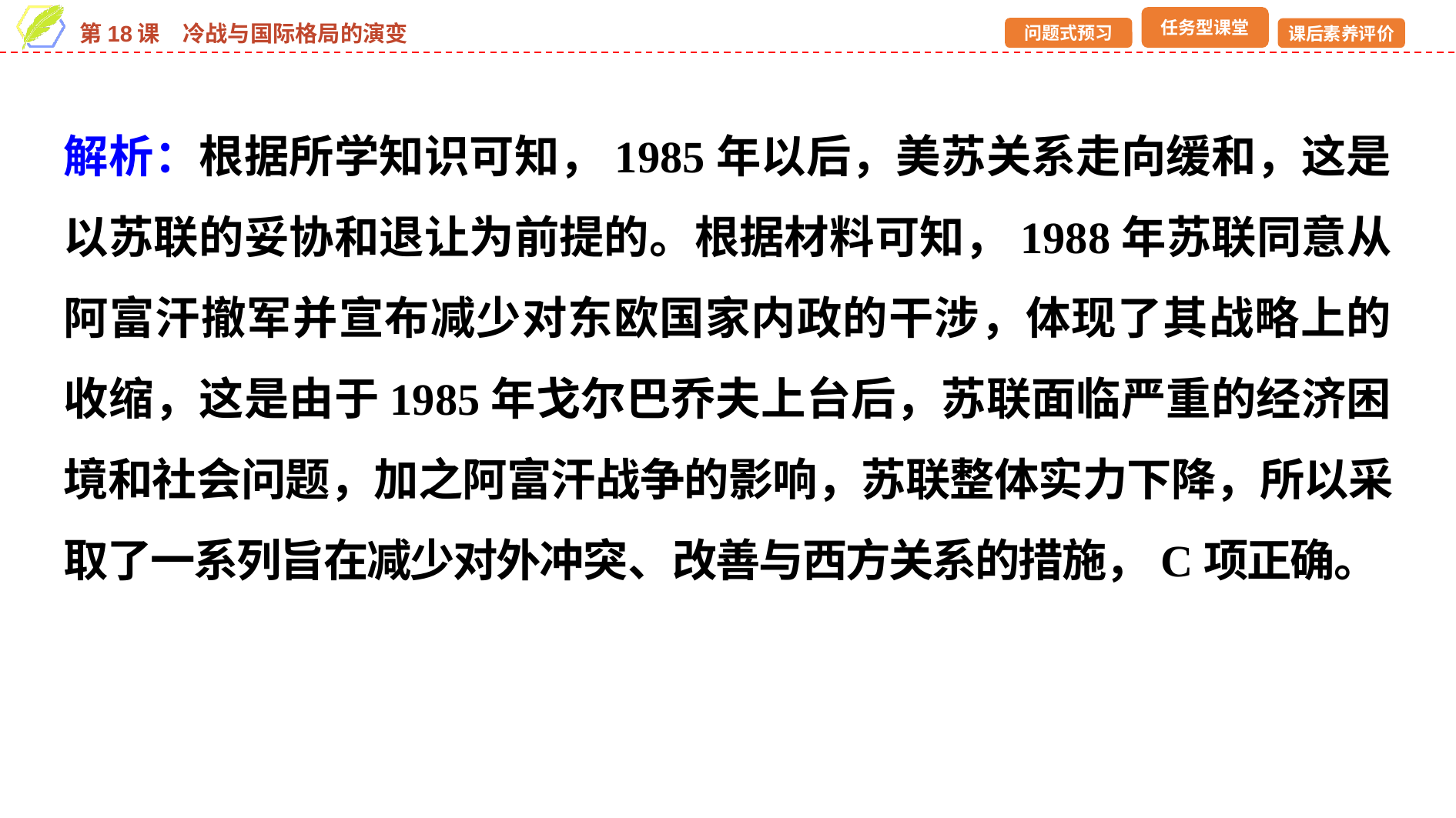

解析：根据所学知识可知，1985年以后，美苏关系走向缓和，这是以苏联的妥协和退让为前提的。根据材料可知，1988年苏联同意从阿富汗撤军并宣布减少对东欧国家内政的干涉，体现了其战略上的收缩，这是由于1985年戈尔巴乔夫上台后，苏联面临严重的经济困境和社会问题，加之阿富汗战争的影响，苏联整体实力下降，所以采取了一系列旨在减少对外冲突、改善与西方关系的措施，C项正确。